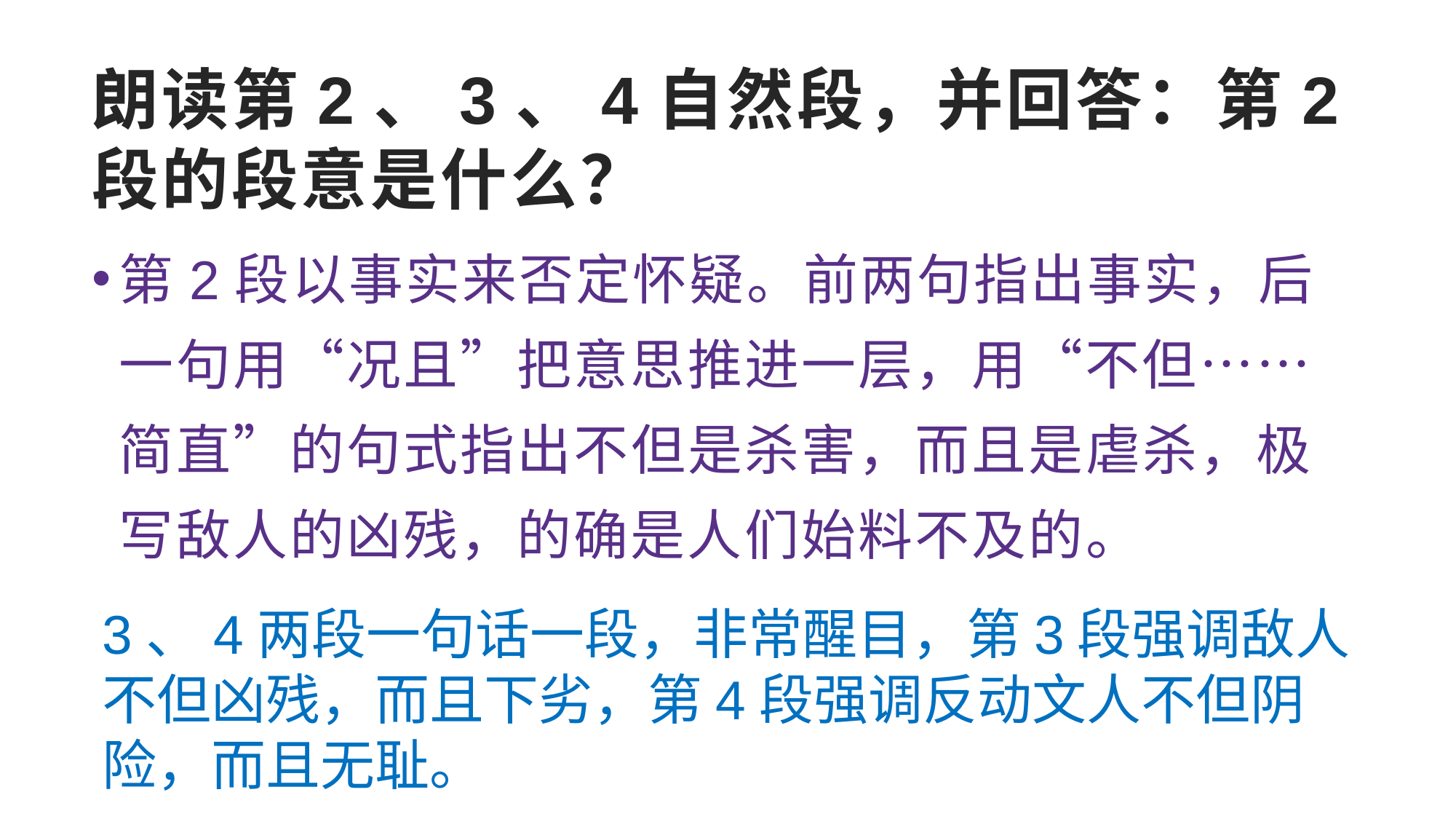

# 朗读第2、3、4自然段，并回答：第2段的段意是什么？
第2段以事实来否定怀疑。前两句指出事实，后一句用“况且”把意思推进一层，用“不但……简直”的句式指出不但是杀害，而且是虐杀，极写敌人的凶残，的确是人们始料不及的。
3、4两段一句话一段，非常醒目，第3段强调敌人不但凶残，而且下劣，第4段强调反动文人不但阴险，而且无耻。